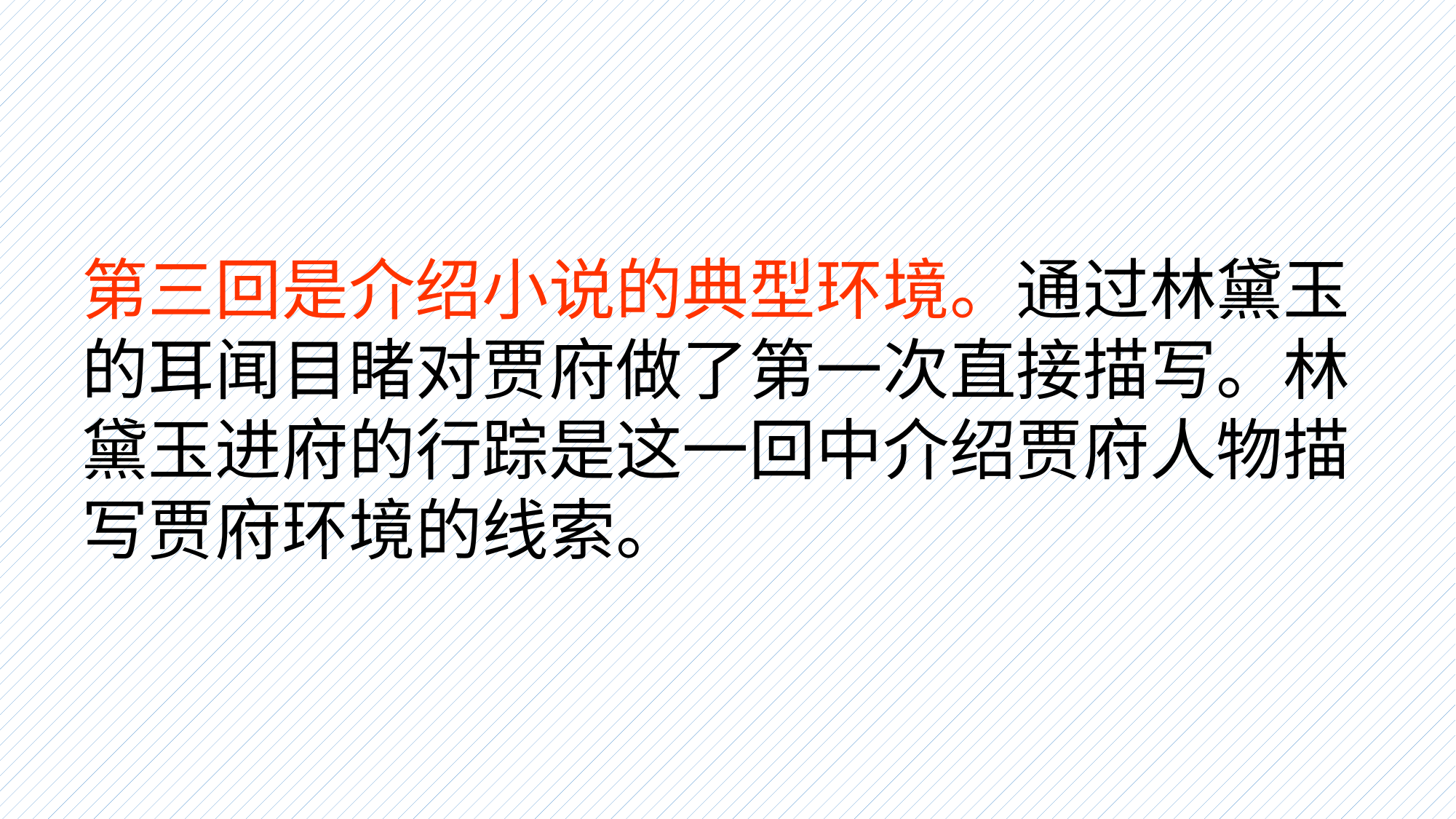

第三回是介绍小说的典型环境。通过林黛玉的耳闻目睹对贾府做了第一次直接描写。林黛玉进府的行踪是这一回中介绍贾府人物描写贾府环境的线索。